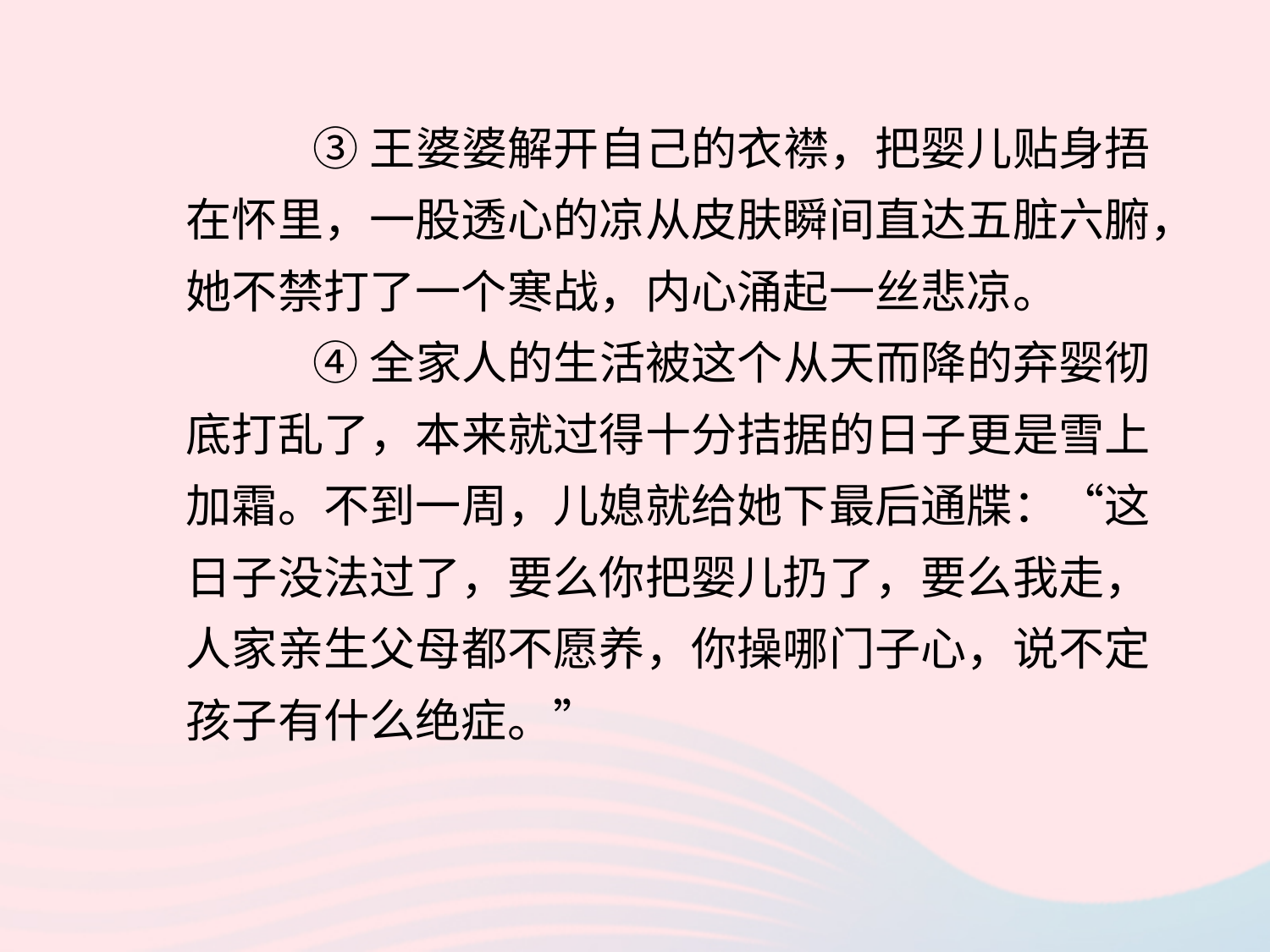

③王婆婆解开自己的衣襟，把婴儿贴身捂在怀里，一股透心的凉从皮肤瞬间直达五脏六腑，她不禁打了一个寒战，内心涌起一丝悲凉。
	④全家人的生活被这个从天而降的弃婴彻底打乱了，本来就过得十分拮据的日子更是雪上加霜。不到一周，儿媳就给她下最后通牒：“这日子没法过了，要么你把婴儿扔了，要么我走，人家亲生父母都不愿养，你操哪门子心，说不定孩子有什么绝症。”